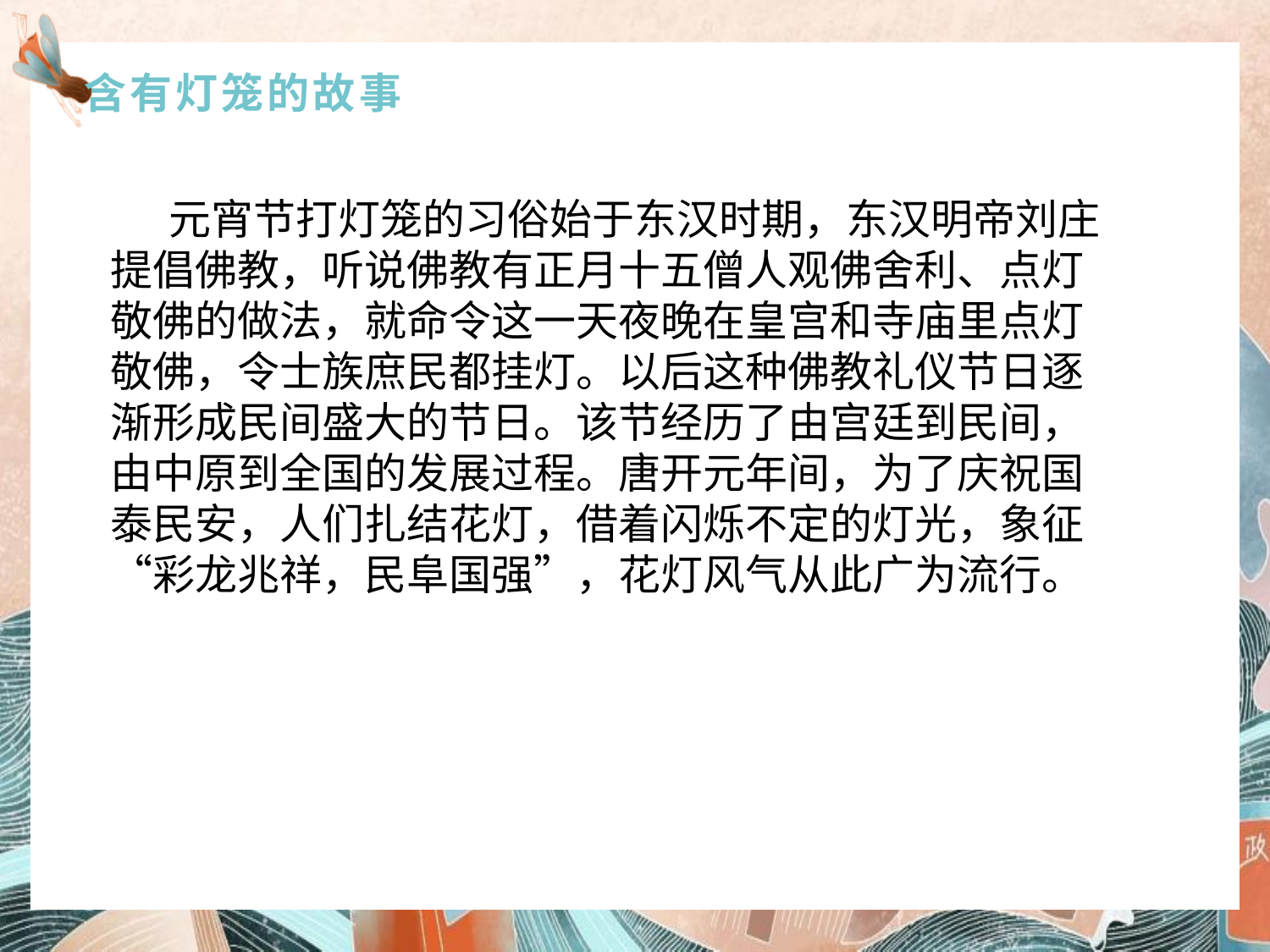

# 含有灯笼的故事
       元宵节打灯笼的习俗始于东汉时期，东汉明帝刘庄提倡佛教，听说佛教有正月十五僧人观佛舍利、点灯敬佛的做法，就命令这一天夜晚在皇宫和寺庙里点灯敬佛，令士族庶民都挂灯。以后这种佛教礼仪节日逐渐形成民间盛大的节日。该节经历了由宫廷到民间，由中原到全国的发展过程。唐开元年间，为了庆祝国泰民安，人们扎结花灯，借着闪烁不定的灯光，象征“彩龙兆祥，民阜国强”，花灯风气从此广为流行。